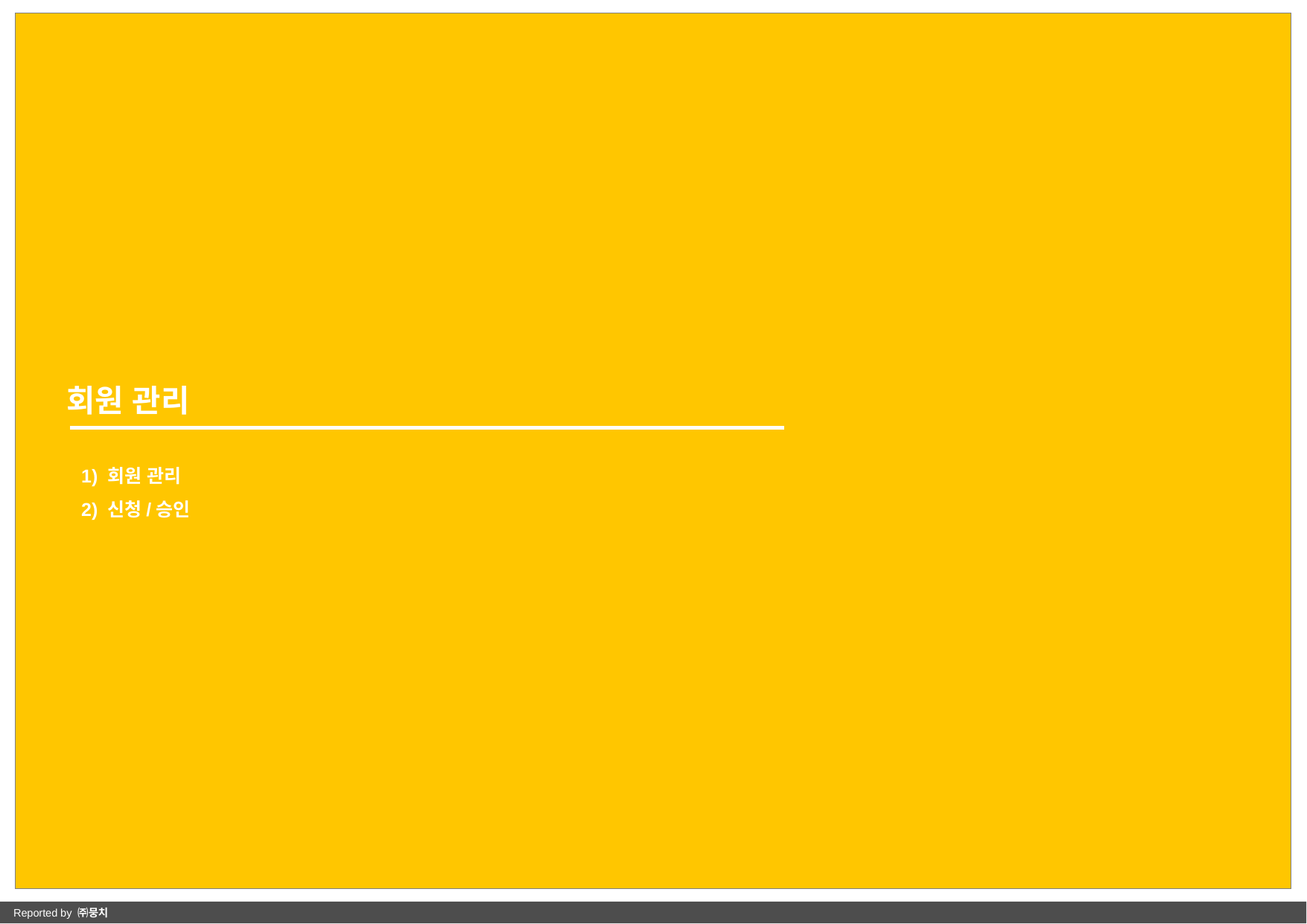

회원 관리
1) 회원 관리
2) 신청/승인